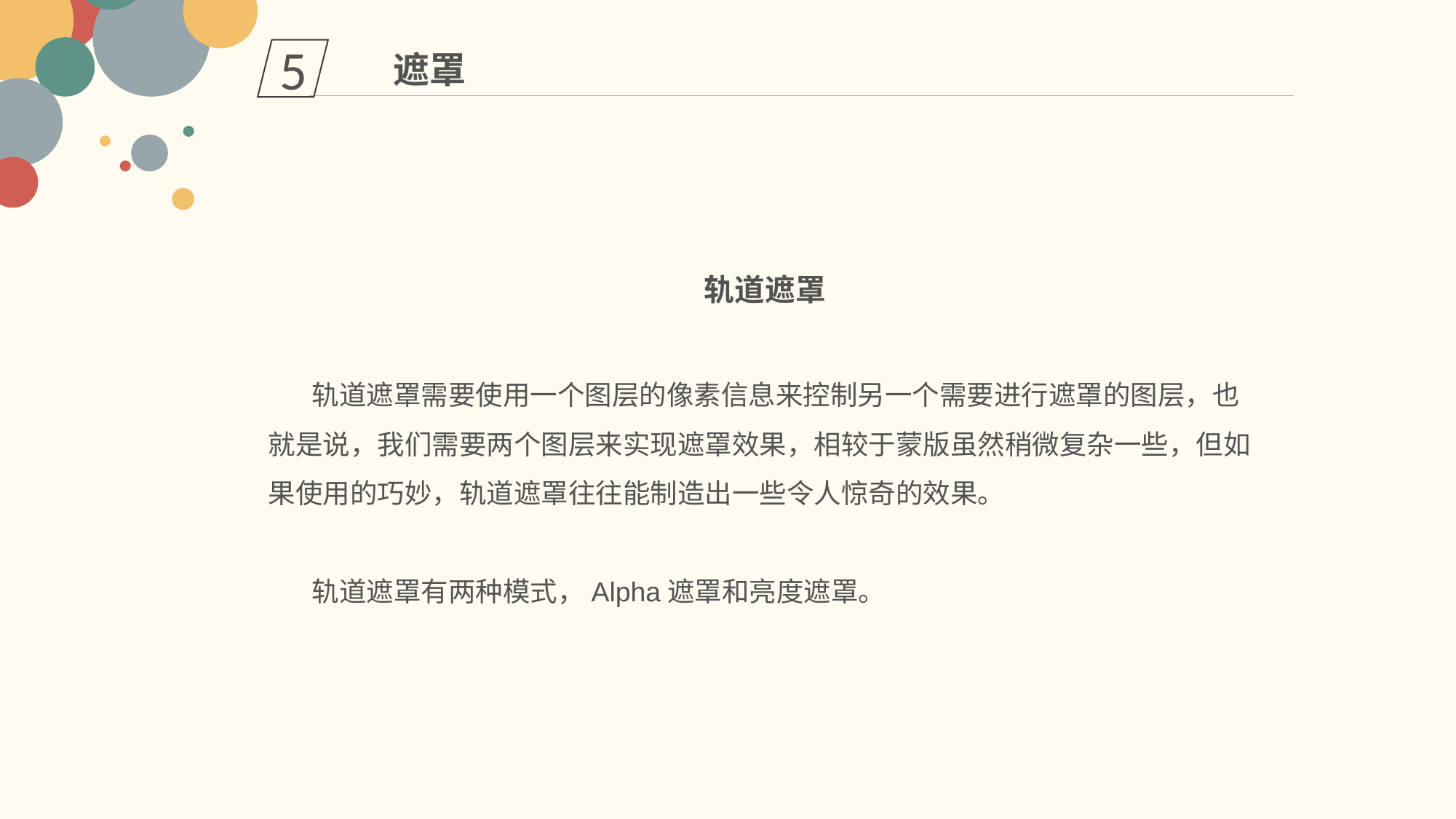

5
遮罩
轨道遮罩

      轨道遮罩需要使用一个图层的像素信息来控制另一个需要进行遮罩的图层，也就是说，我们需要两个图层来实现遮罩效果，相较于蒙版虽然稍微复杂一些，但如果使用的巧妙，轨道遮罩往往能制造出一些令人惊奇的效果。

      轨道遮罩有两种模式，Alpha遮罩和亮度遮罩。